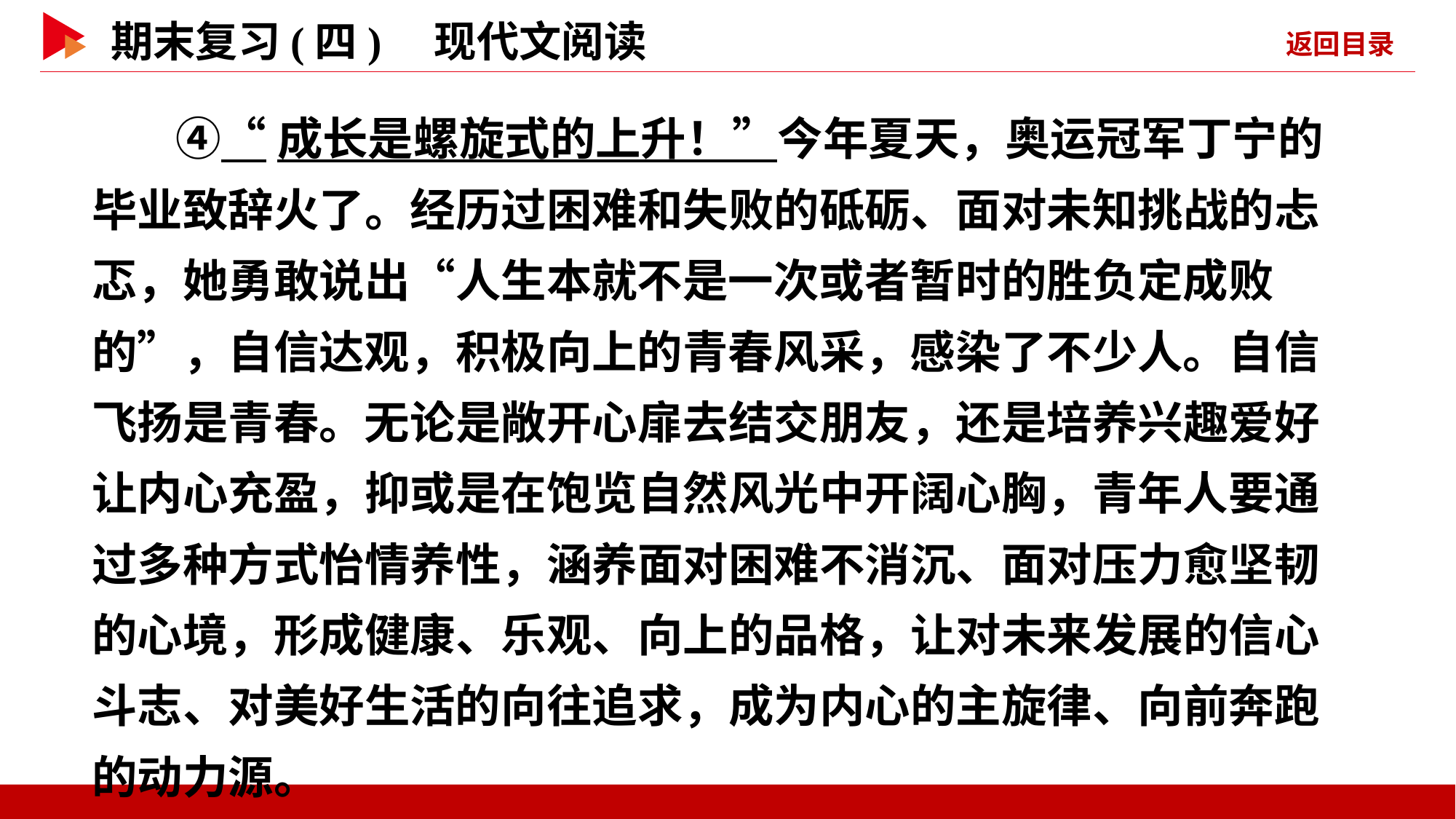

④“成长是螺旋式的上升！”今年夏天，奥运冠军丁宁的毕业致辞火了。经历过困难和失败的砥砺、面对未知挑战的忐忑，她勇敢说出“人生本就不是一次或者暂时的胜负定成败的”，自信达观，积极向上的青春风采，感染了不少人。自信飞扬是青春。无论是敞开心扉去结交朋友，还是培养兴趣爱好让内心充盈，抑或是在饱览自然风光中开阔心胸，青年人要通过多种方式怡情养性，涵养面对困难不消沉、面对压力愈坚韧的心境，形成健康、乐观、向上的品格，让对未来发展的信心斗志、对美好生活的向往追求，成为内心的主旋律、向前奔跑的动力源。